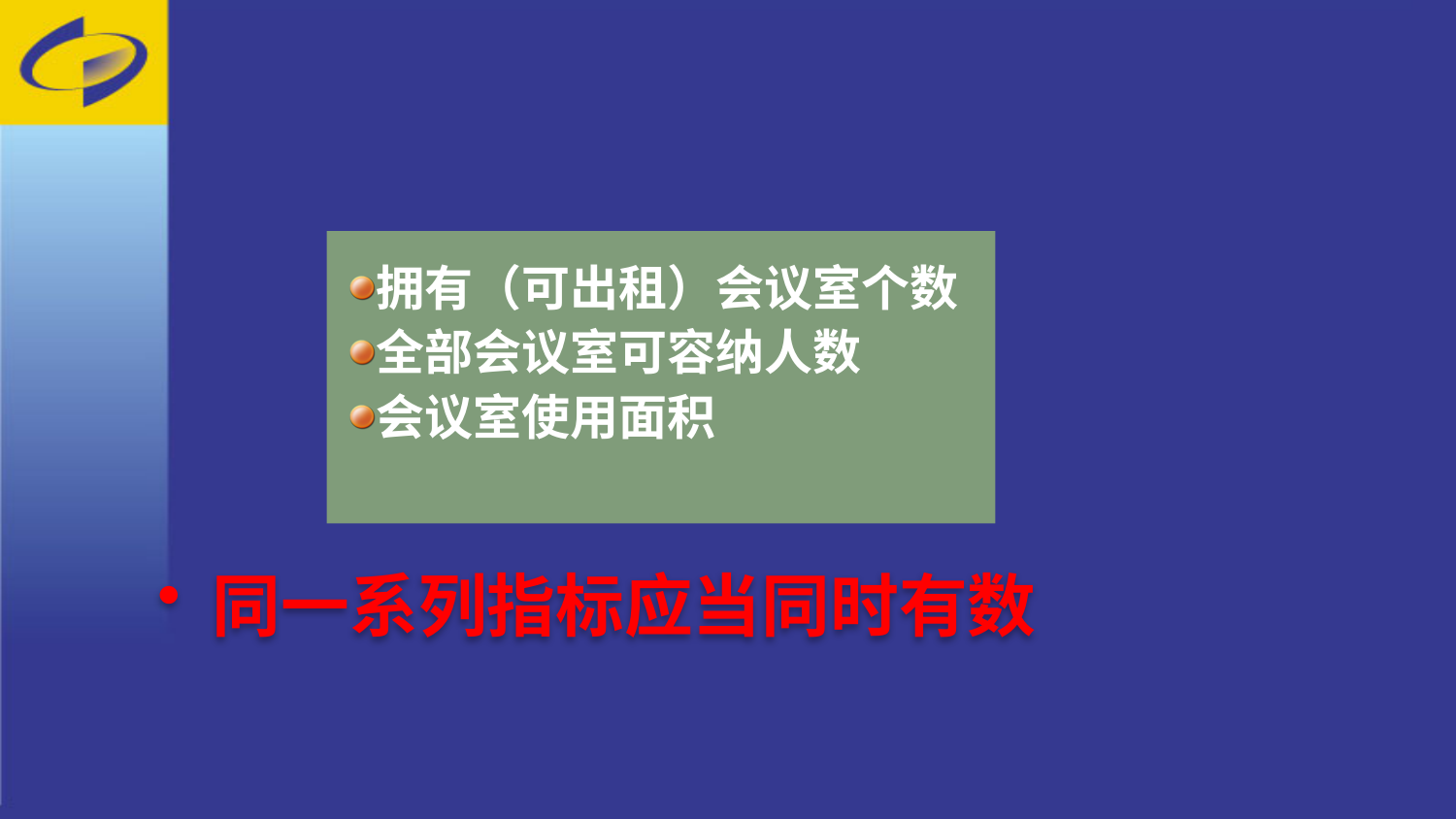

拥有（可出租）会议室个数
全部会议室可容纳人数
会议室使用面积
同一系列指标应当同时有数